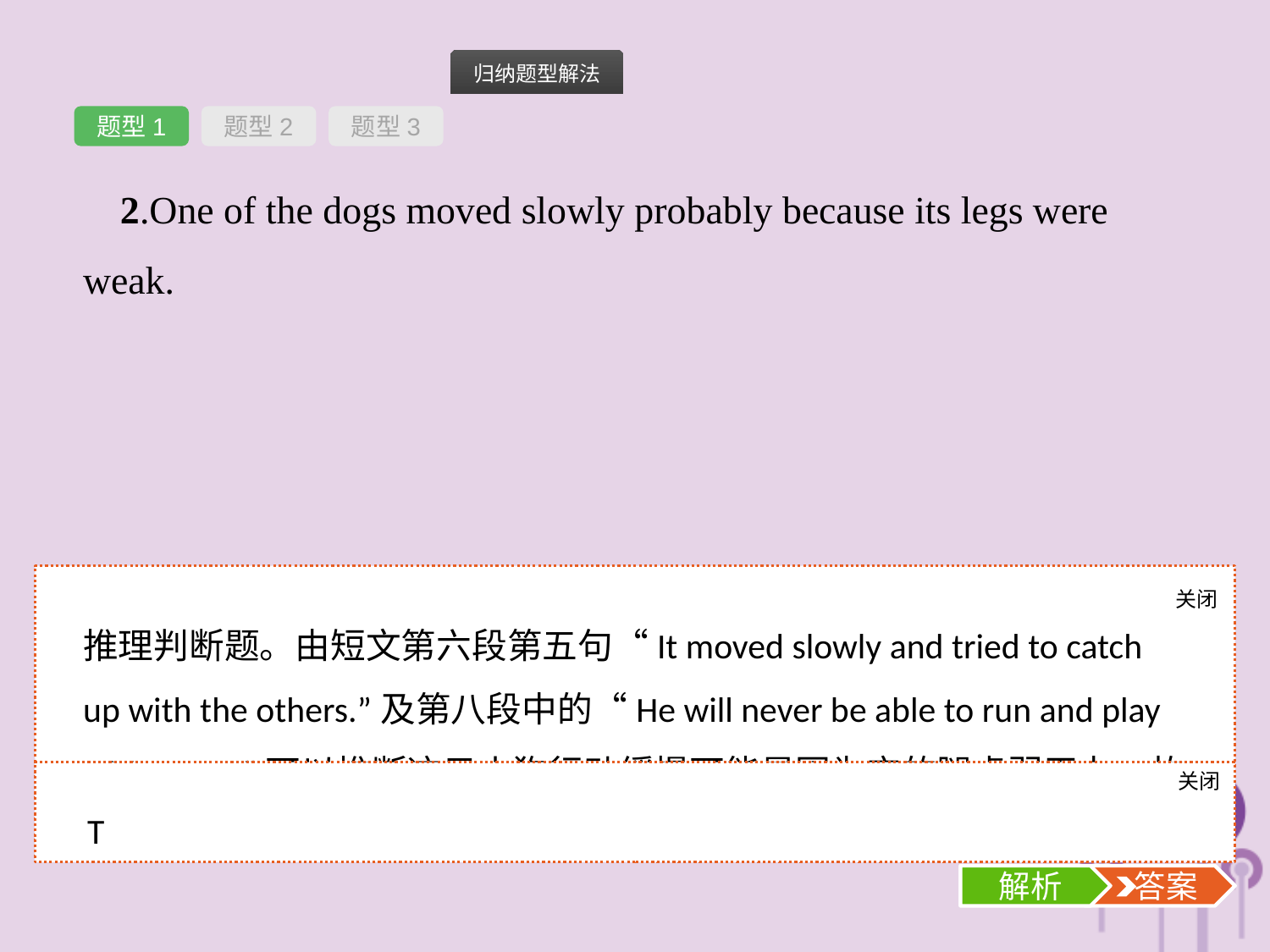

题型1
题型2
题型3
2.One of the dogs moved slowly probably because its legs were weak.

关闭
解析

推理判断题。由短文第六段第五句“It moved slowly and tried to catch up with the others.”及第八段中的“He will never be able to run and play with you ...”可以推断这只小狗行动缓慢可能是因为它的腿虚弱无力。故此处说法正确。
关闭

解析
  答案

T
解析
  答案